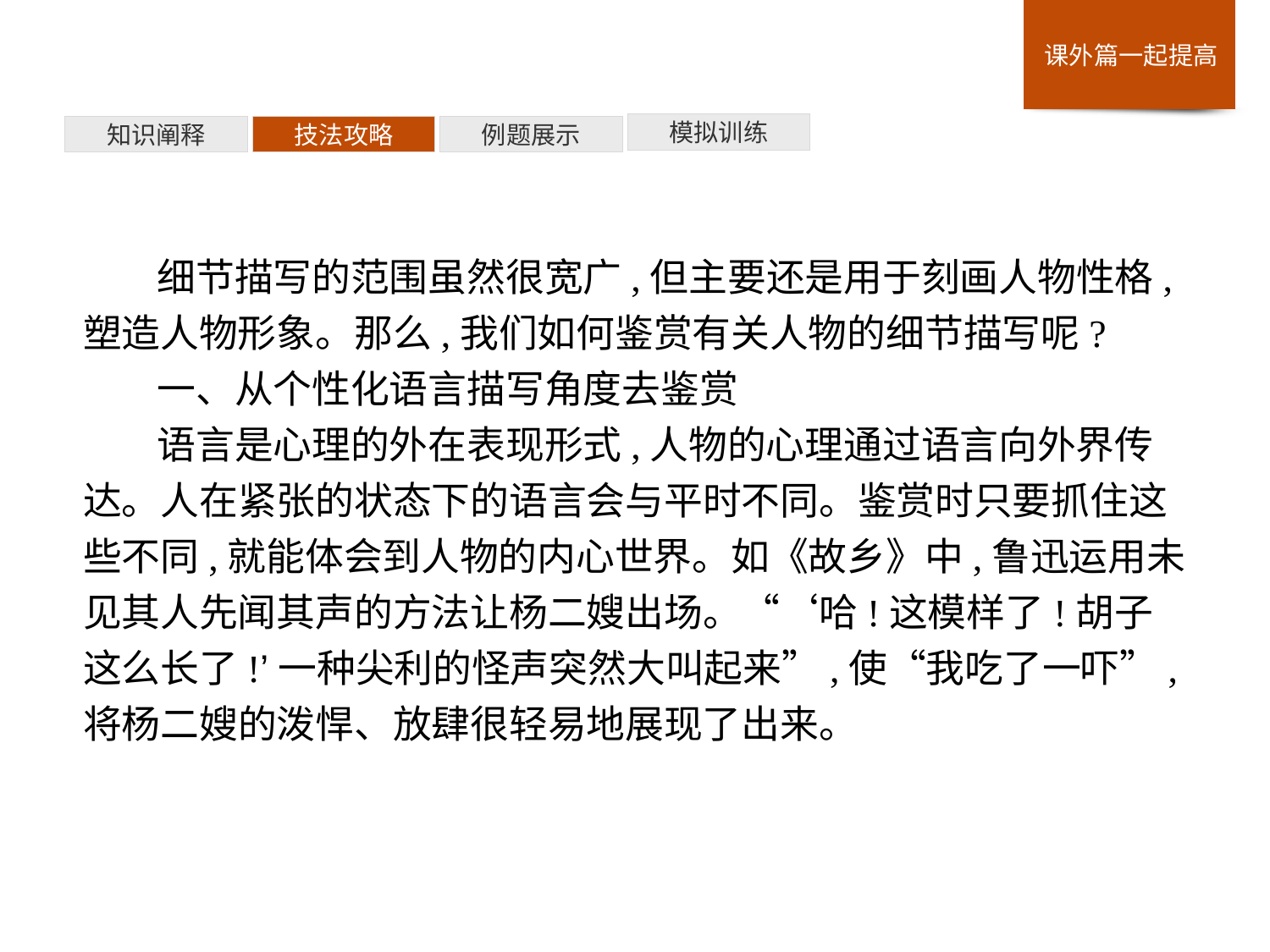

模拟训练
例题展示
技法攻略
知识阐释
细节描写的范围虽然很宽广,但主要还是用于刻画人物性格,塑造人物形象。那么,我们如何鉴赏有关人物的细节描写呢?
一、从个性化语言描写角度去鉴赏
语言是心理的外在表现形式,人物的心理通过语言向外界传达。人在紧张的状态下的语言会与平时不同。鉴赏时只要抓住这些不同,就能体会到人物的内心世界。如《故乡》中,鲁迅运用未见其人先闻其声的方法让杨二嫂出场。“‘哈!这模样了!胡子这么长了!’一种尖利的怪声突然大叫起来”,使“我吃了一吓”,将杨二嫂的泼悍、放肆很轻易地展现了出来。